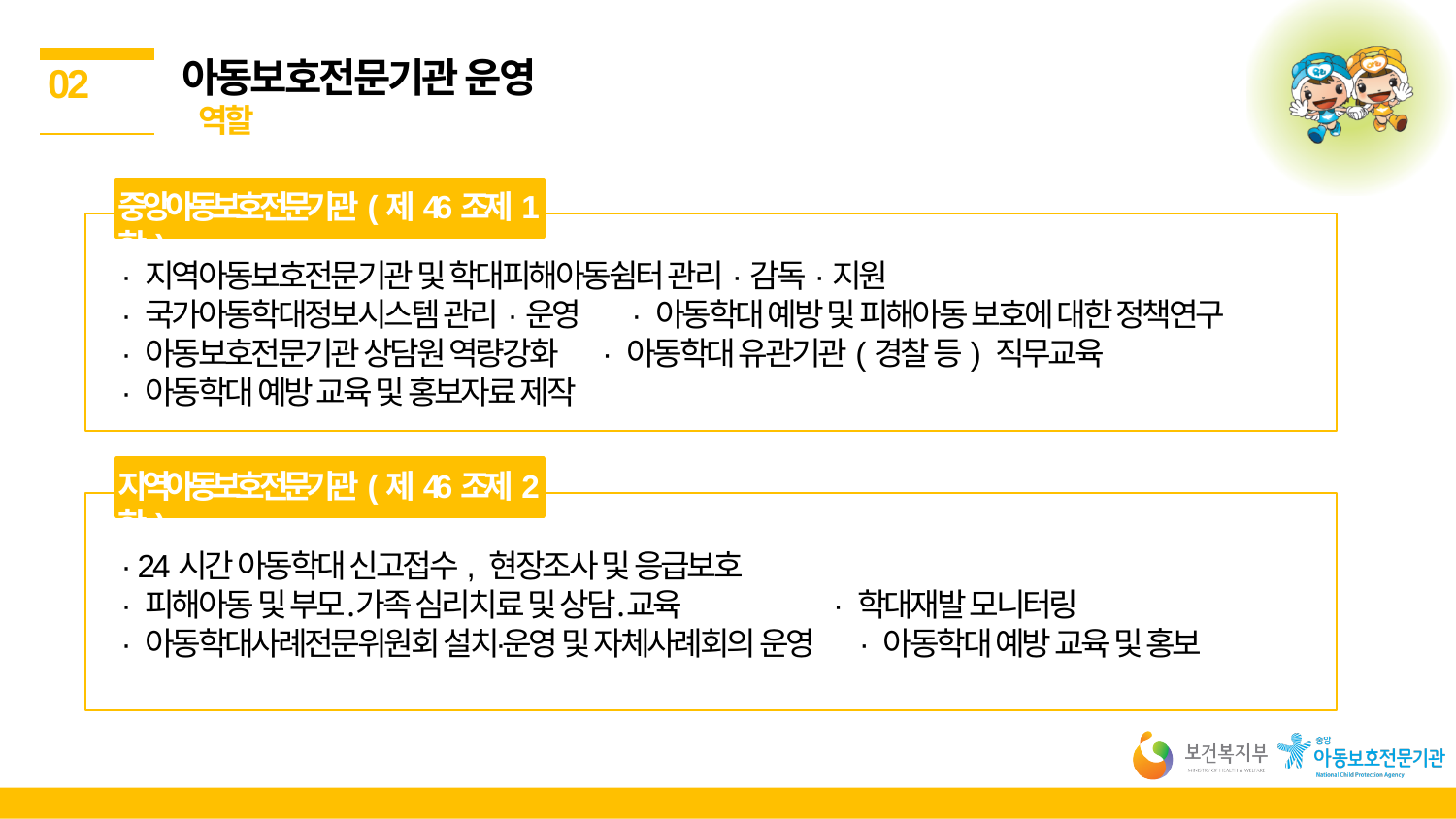

아동보호전문기관 운영
 역할
02
중앙아동보호전문기관(제46조제1항)

· 지역아동보호전문기관 및 학대피해아동쉼터 관리·감독·지원
· 국가아동학대정보시스템 관리·운영       · 아동학대 예방 및 피해아동 보호에 대한 정책연구
· 아동보호전문기관 상담원 역량강화      · 아동학대 유관기관(경찰 등) 직무교육
· 아동학대 예방 교육 및 홍보자료 제작
지역아동보호전문기관(제46조제2항)

· 24시간 아동학대 신고접수, 현장조사 및 응급보호
· 피해아동 및 부모․가족 심리치료 및 상담․교육                        · 학대재발 모니터링
· 아동학대사례전문위원회 설치∙운영 및 자체사례회의 운영      · 아동학대 예방 교육 및 홍보